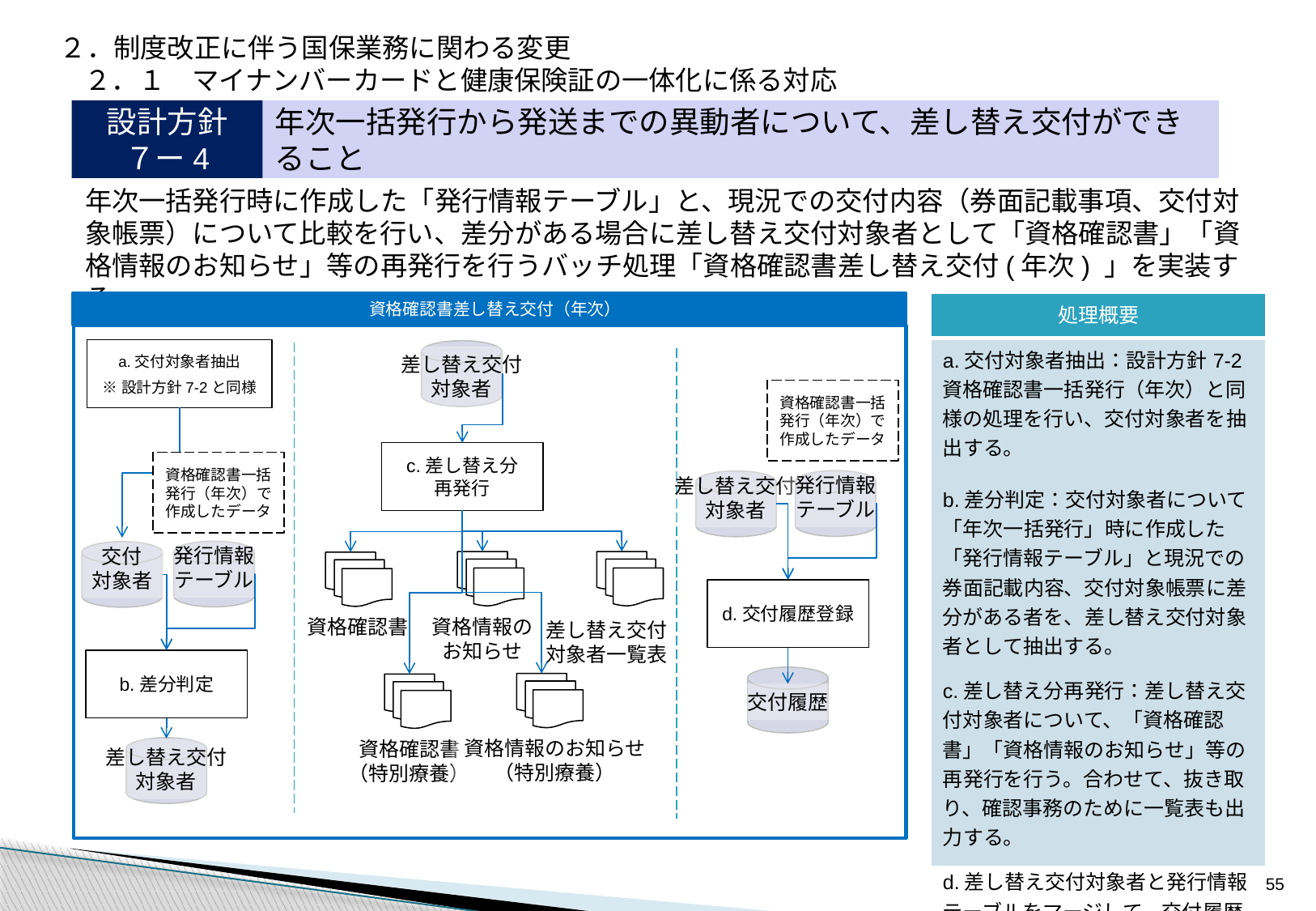

２．制度改正に伴う国保業務に関わる変更
２．１　マイナンバーカードと健康保険証の一体化に係る対応
設計方針
７ー4
年次一括発行から発送までの異動者について、差し替え交付ができること
年次一括発行時に作成した「発行情報テーブル」と、現況での交付内容（券面記載事項、交付対象帳票）について比較を行い、差分がある場合に差し替え交付対象者として「資格確認書」「資格情報のお知らせ」等の再発行を行うバッチ処理「資格確認書差し替え交付(年次) 」を実装する。
資格確認書差し替え交付（年次）
| 処理概要 |
| --- |
| a.交付対象者抽出：設計方針7-2資格確認書一括発行（年次）と同様の処理を行い、交付対象者を抽出する。 b.差分判定：交付対象者について「年次一括発行」時に作成した「発行情報テーブル」と現況での券面記載内容、交付対象帳票に差分がある者を、差し替え交付対象者として抽出する。 c.差し替え分再発行：差し替え交付対象者について、「資格確認書」「資格情報のお知らせ」等の再発行を行う。合わせて、抜き取り、確認事務のために一覧表も出力する。 d.差し替え交付対象者と発行情報テーブルをマージして、交付履歴へ登録する。 |

a.交付対象者抽出
※設計方針7-2と同様

差し替え交付
対象者
資格確認書一括発行（年次）で作成したデータ
c.差し替え分
再発行
資格確認書一括発行（年次）で作成したデータ
発行情報
テーブル
差し替え交付
対象者

発行情報
テーブル
交付
対象者

d.交付履歴登録
資格情報の
お知らせ
資格確認書
差し替え交付
対象者一覧表
b.差分判定

交付履歴
資格情報のお知らせ
（特別療養）
資格確認書
（特別療養）

差し替え交付
対象者
55